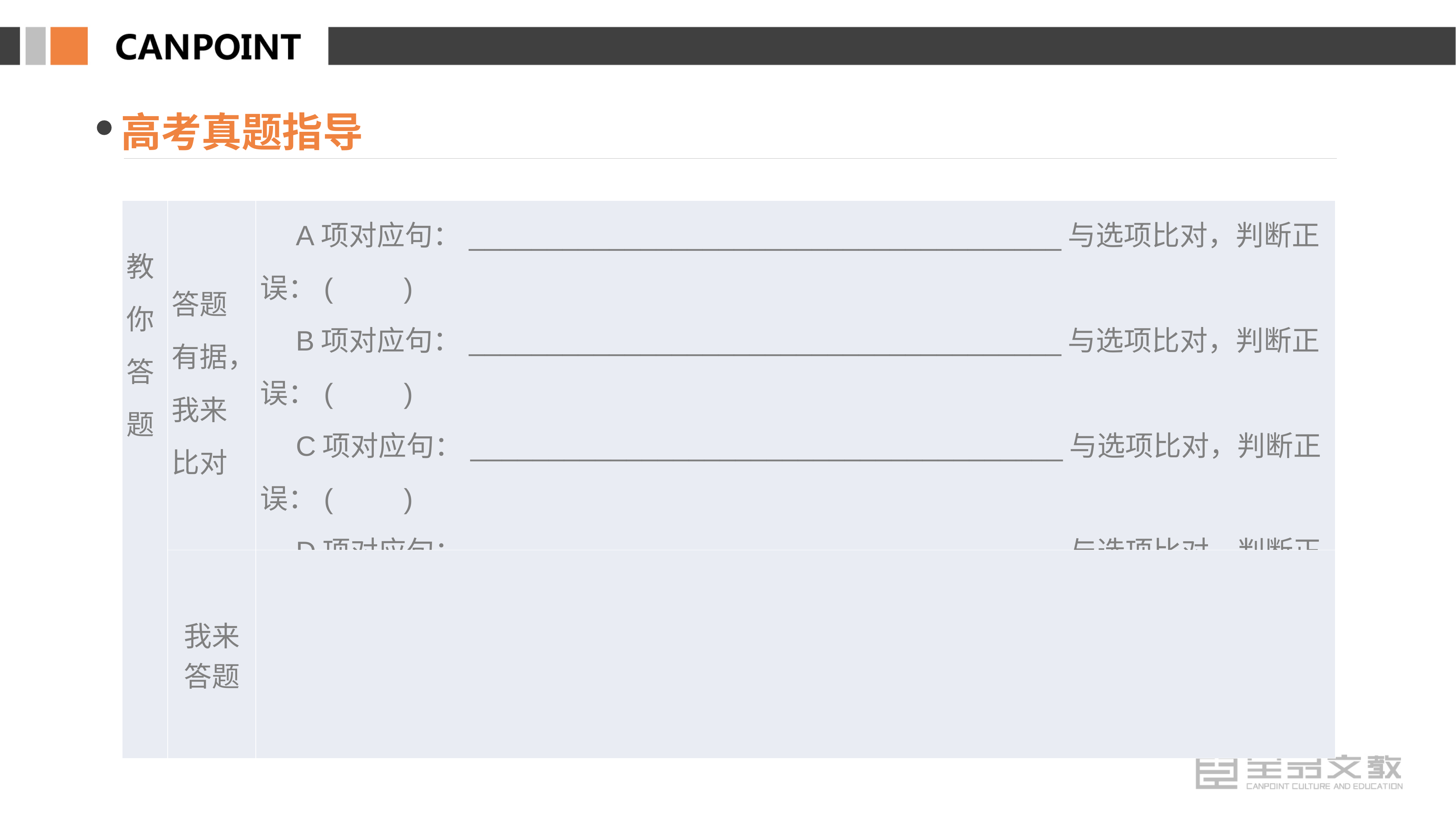

高考真题指导

| 教你 答题 | 答题有据， 我来比对 | A项对应句：\_\_\_\_\_\_\_\_\_\_\_\_\_\_\_\_\_\_\_\_\_\_\_\_\_\_\_\_\_\_\_\_\_\_\_\_\_\_与选项比对，判断正误：(　　) 　B项对应句：\_\_\_\_\_\_\_\_\_\_\_\_\_\_\_\_\_\_\_\_\_\_\_\_\_\_\_\_\_\_\_\_\_\_\_\_\_\_与选项比对，判断正误：(　　) 　C项对应句：\_\_\_\_\_\_\_\_\_\_\_\_\_\_\_\_\_\_\_\_\_\_\_\_\_\_\_\_\_\_\_\_\_\_\_\_\_\_与选项比对，判断正误：(　　) 　D项对应句：\_\_\_\_\_\_\_\_\_\_\_\_\_\_\_\_\_\_\_\_\_\_\_\_\_\_\_\_\_\_\_\_\_\_\_\_\_\_与选项比对，判断正误：(　　) |
| --- | --- | --- |
|  | 我来答题 |  |